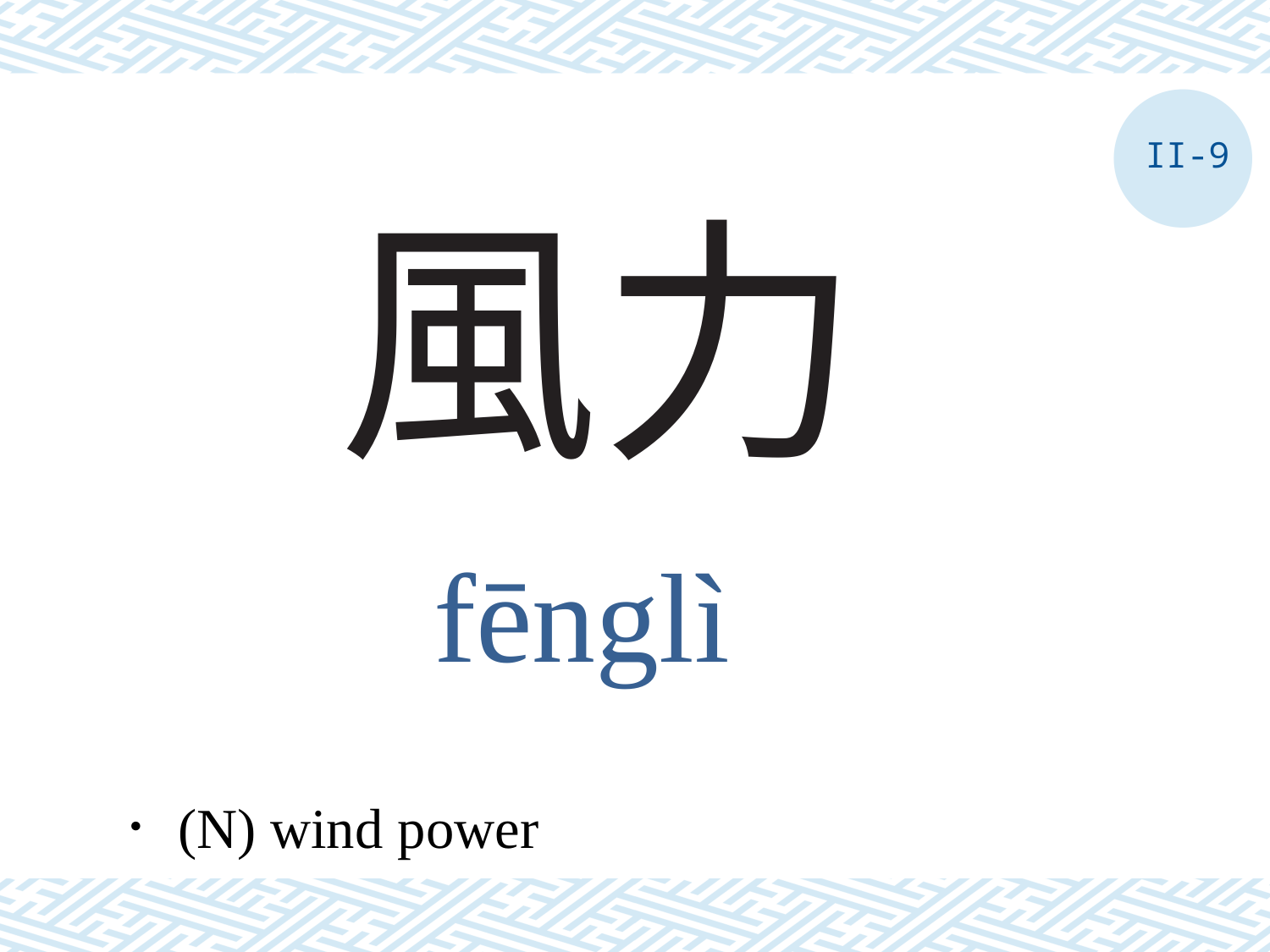

II-9

# 風力
fēnglì
．(N) wind power